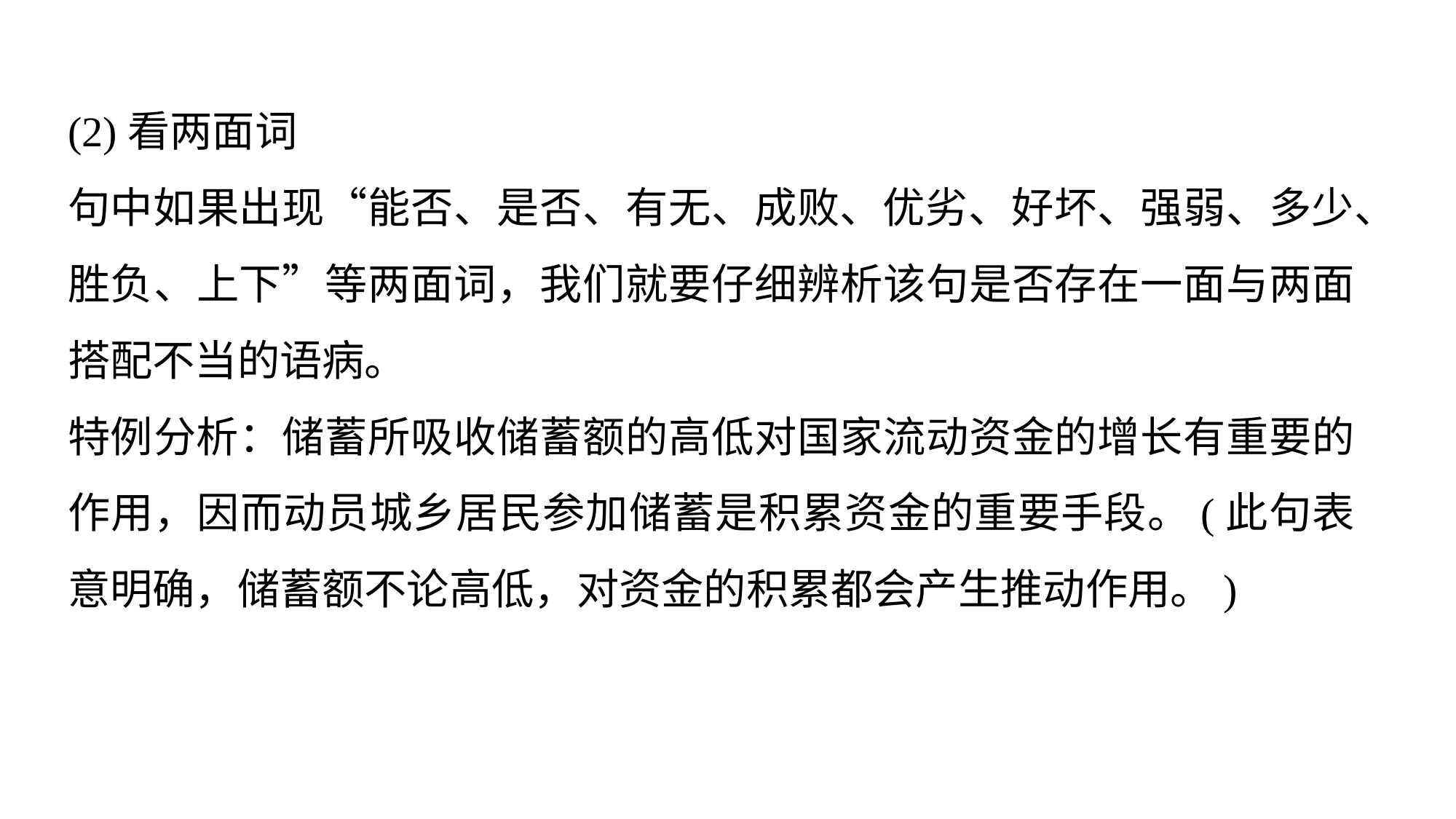

(2)看两面词
句中如果出现“能否、是否、有无、成败、优劣、好坏、强弱、多少、胜负、上下”等两面词，我们就要仔细辨析该句是否存在一面与两面搭配不当的语病。
特例分析：储蓄所吸收储蓄额的高低对国家流动资金的增长有重要的作用，因而动员城乡居民参加储蓄是积累资金的重要手段。(此句表意明确，储蓄额不论高低，对资金的积累都会产生推动作用。)